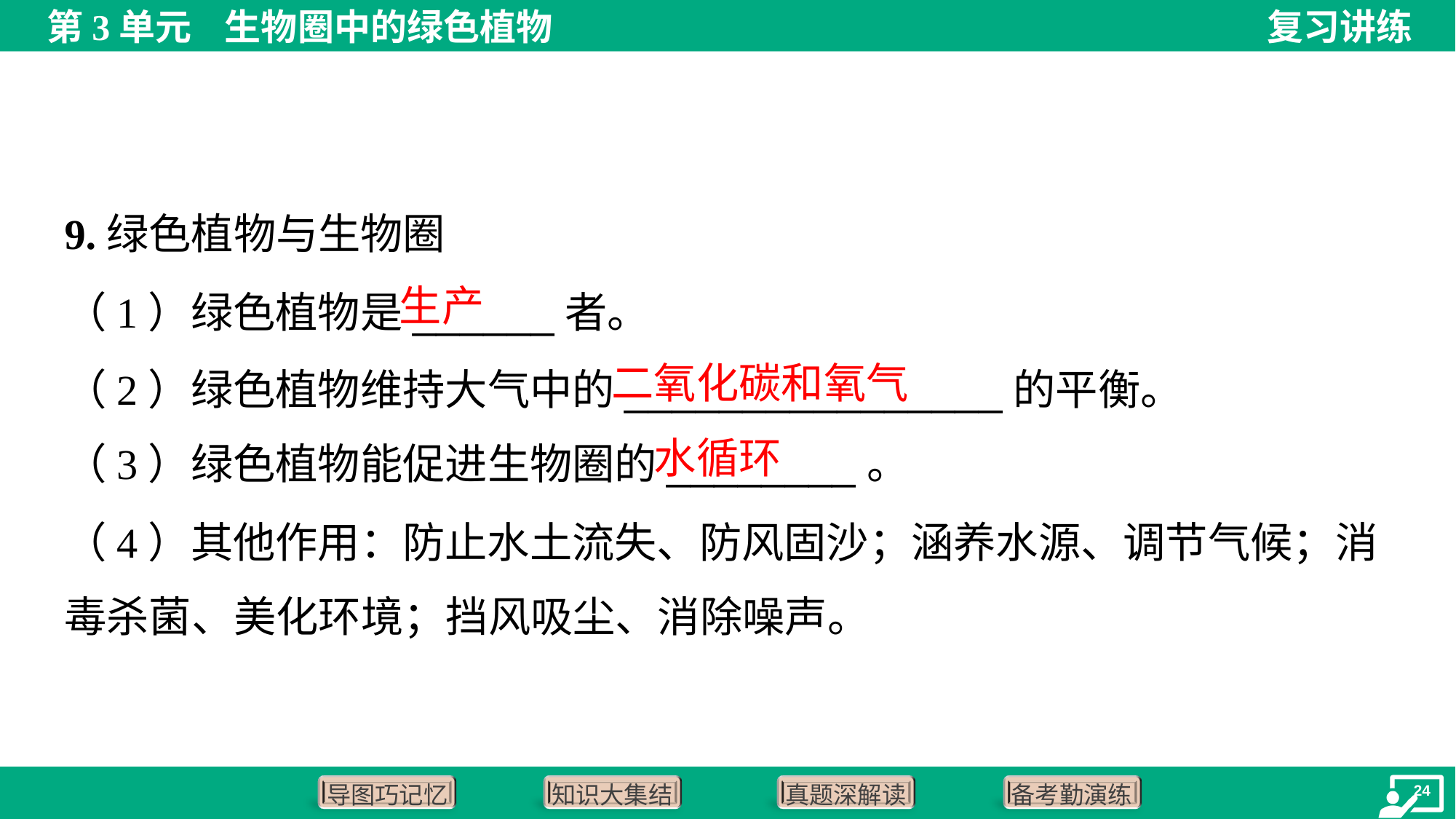

9.绿色植物与生物圈
生产
（1）绿色植物是______者。
（2）绿色植物维持大气中的________________的平衡。
（3）绿色植物能促进生物圈的________。
二氧化碳和氧气
水循环
（4）其他作用：防止水土流失、防风固沙；涵养水源、调节气候；消
毒杀菌、美化环境；挡风吸尘、消除噪声。